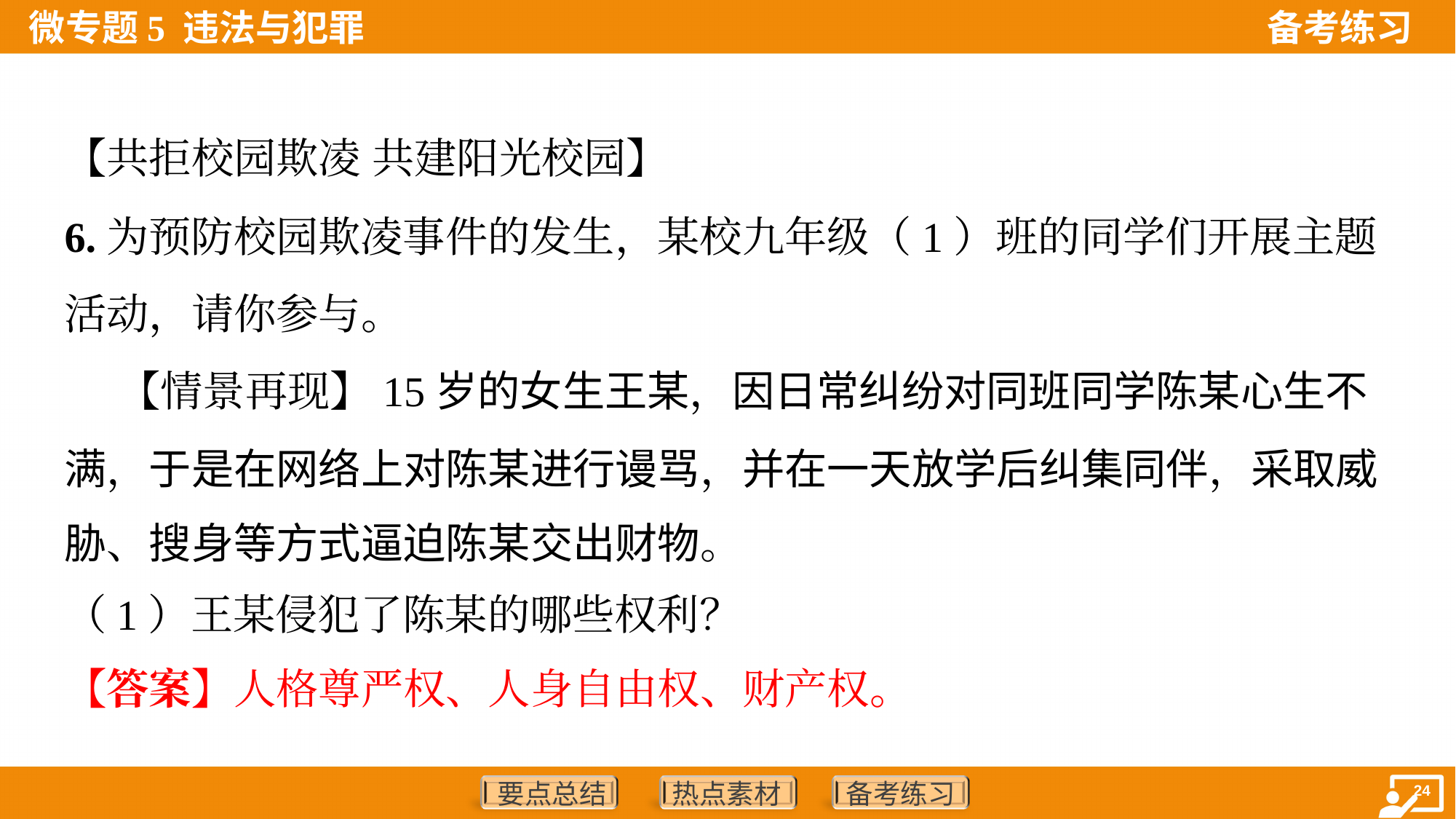

【共拒校园欺凌 共建阳光校园】
6.为预防校园欺凌事件的发生，某校九年级（1）班的同学们开展主题
活动，请你参与。
    【情景再现】15岁的女生王某，因日常纠纷对同班同学陈某心生不
满，于是在网络上对陈某进行谩骂，并在一天放学后纠集同伴，采取威
胁、搜身等方式逼迫陈某交出财物。
（1）王某侵犯了陈某的哪些权利？
【答案】人格尊严权、人身自由权、财产权。